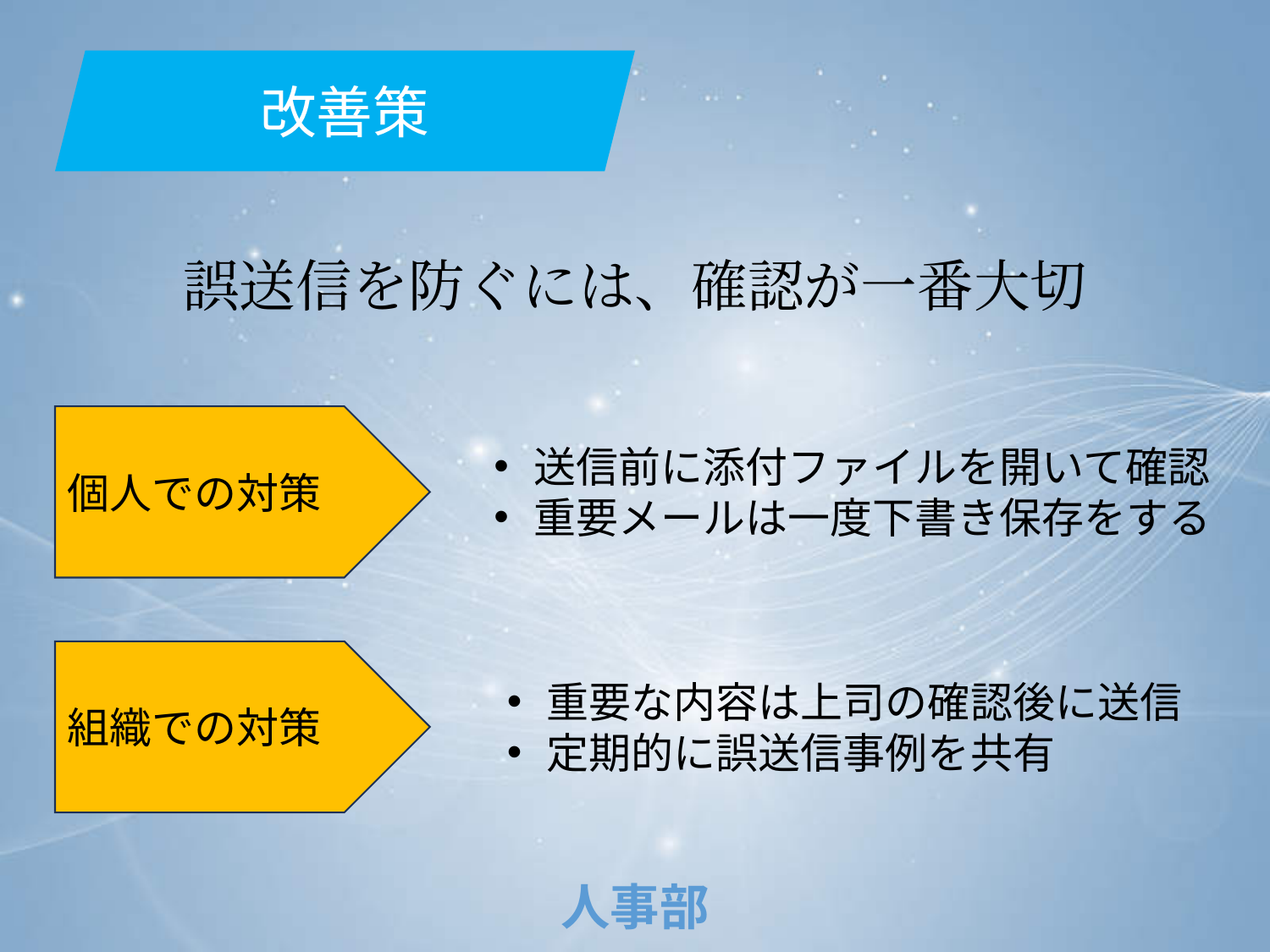

改善策
誤送信を防ぐには、確認が一番大切
個人での対策
送信前に添付ファイルを開いて確認
重要メールは一度下書き保存をする
組織での対策
重要な内容は上司の確認後に送信
定期的に誤送信事例を共有